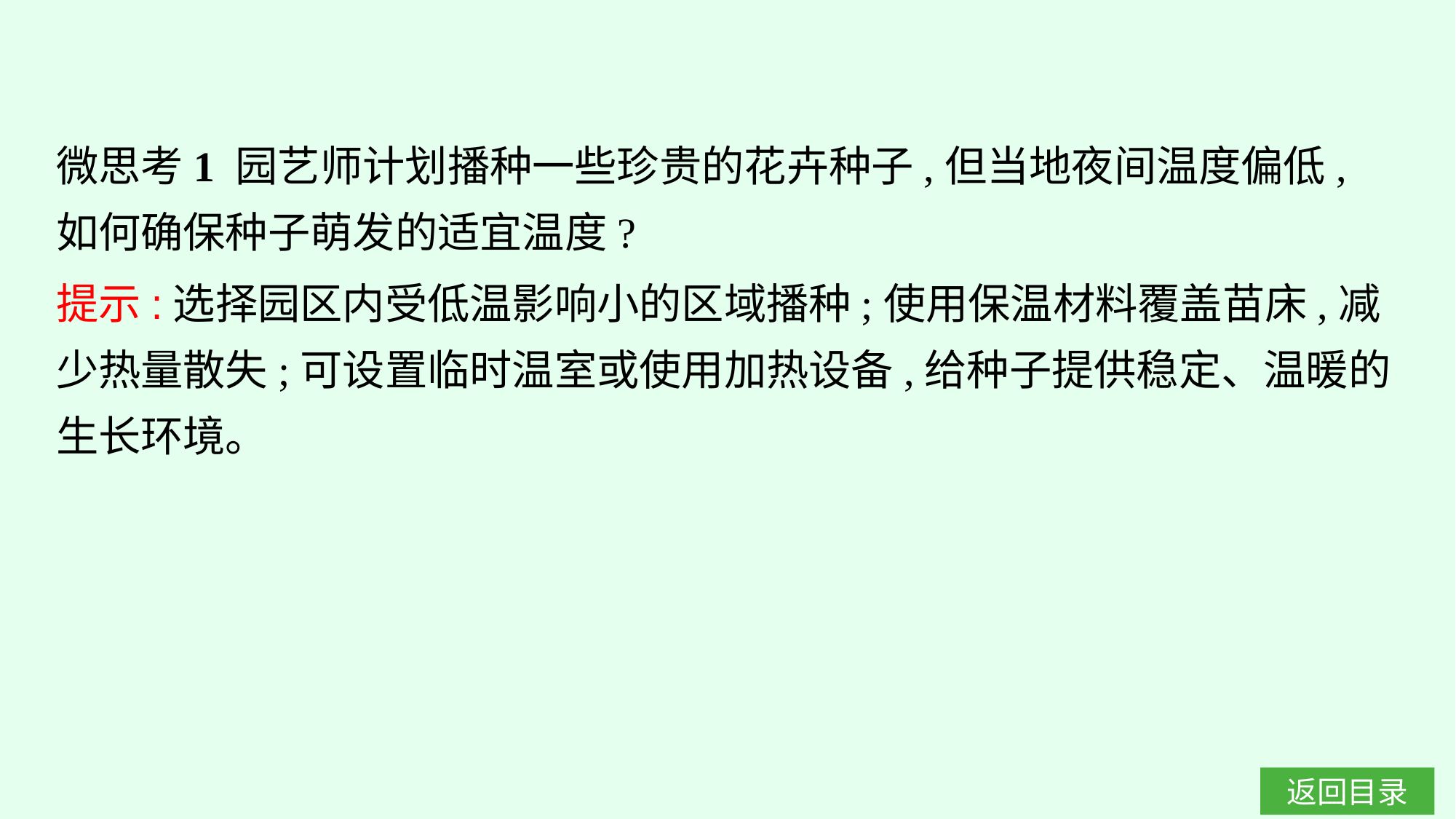

微思考1 园艺师计划播种一些珍贵的花卉种子,但当地夜间温度偏低,如何确保种子萌发的适宜温度?
提示:选择园区内受低温影响小的区域播种;使用保温材料覆盖苗床,减少热量散失;可设置临时温室或使用加热设备,给种子提供稳定、温暖的生长环境。